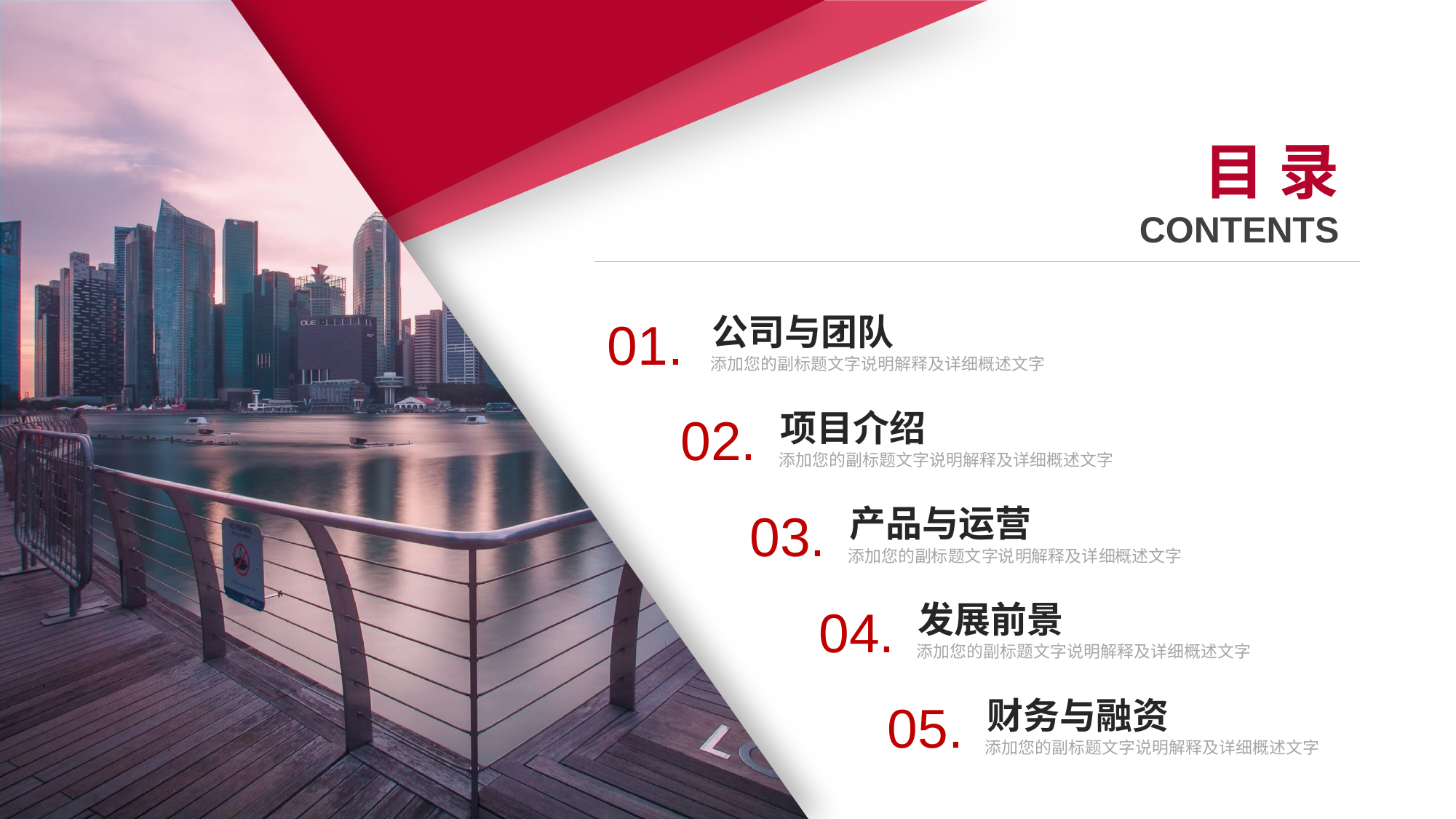

目 录
CONTENTS
公司与团队
添加您的副标题文字说明解释及详细概述文字
01.
项目介绍
添加您的副标题文字说明解释及详细概述文字
02.
产品与运营
添加您的副标题文字说明解释及详细概述文字
03.
发展前景
添加您的副标题文字说明解释及详细概述文字
04.
财务与融资
添加您的副标题文字说明解释及详细概述文字
05.